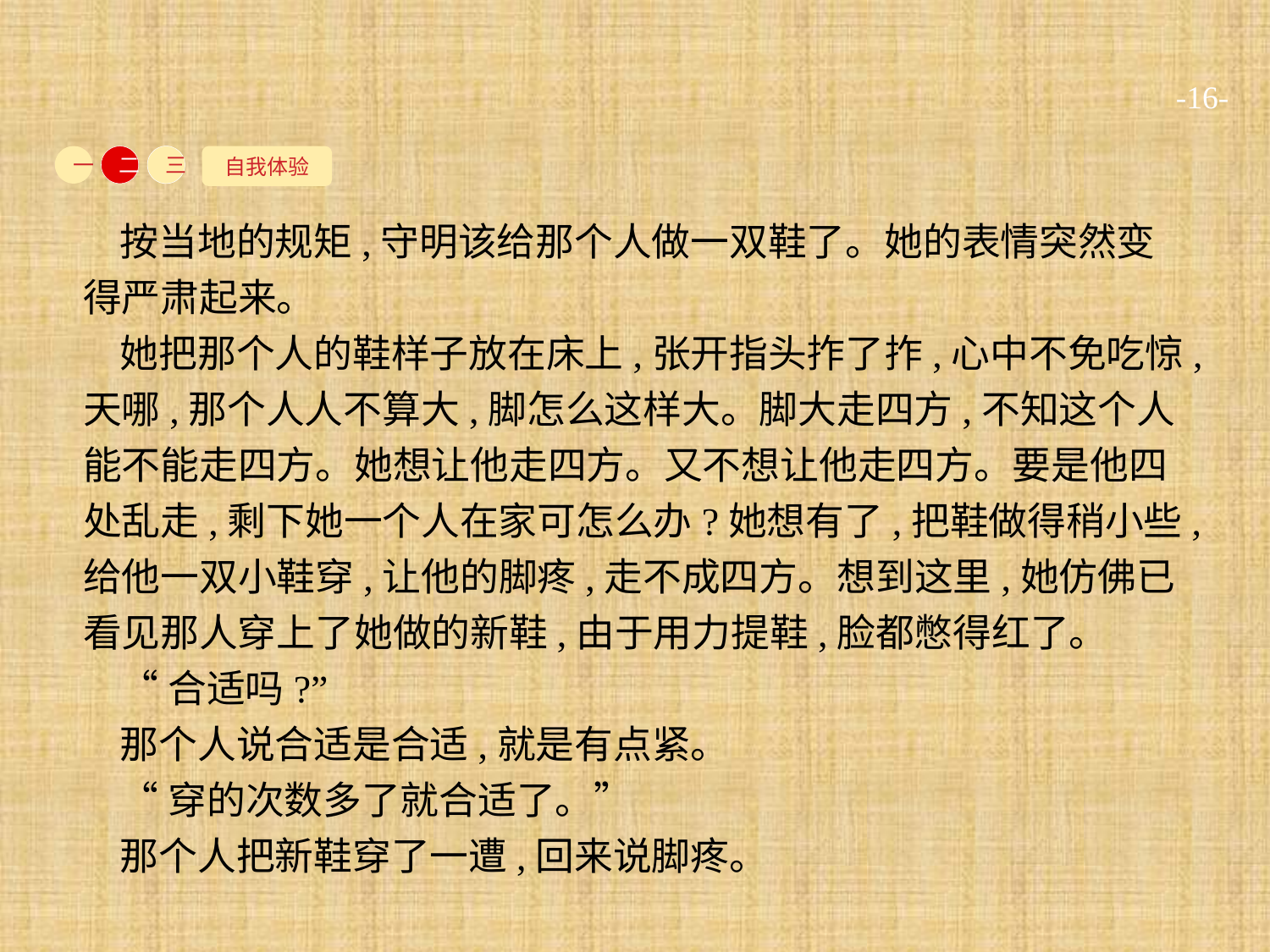

-16-
自我体验
一
二
三
按当地的规矩,守明该给那个人做一双鞋了。她的表情突然变得严肃起来。
她把那个人的鞋样子放在床上,张开指头拃了拃,心中不免吃惊,天哪,那个人人不算大,脚怎么这样大。脚大走四方,不知这个人能不能走四方。她想让他走四方。又不想让他走四方。要是他四处乱走,剩下她一个人在家可怎么办?她想有了,把鞋做得稍小些,给他一双小鞋穿,让他的脚疼,走不成四方。想到这里,她仿佛已看见那人穿上了她做的新鞋,由于用力提鞋,脸都憋得红了。
“合适吗?”
那个人说合适是合适,就是有点紧。
“穿的次数多了就合适了。”
那个人把新鞋穿了一遭,回来说脚疼。